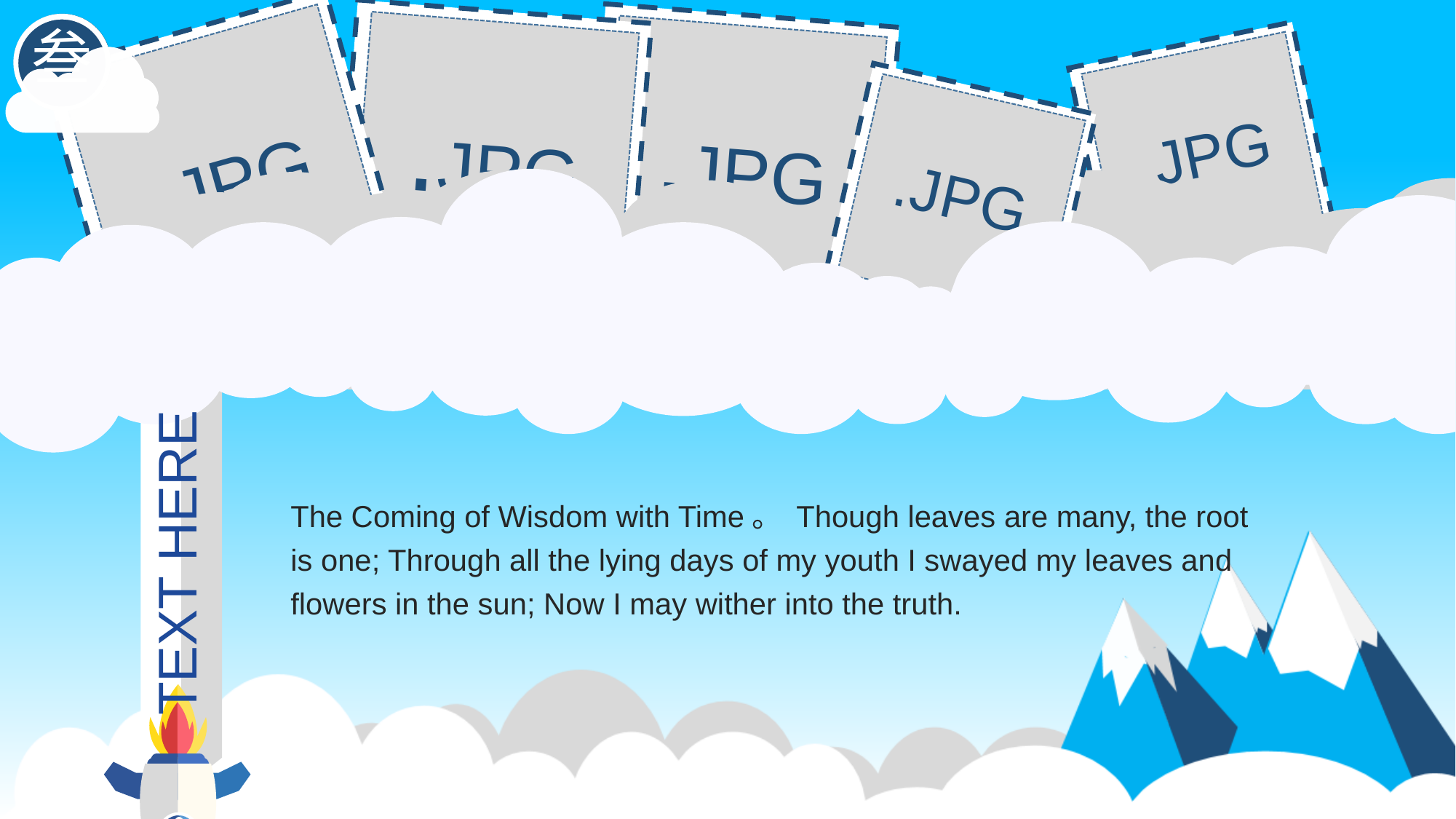

.JPG
叁

.JPG

.JPG

.JPG

.JPG

The Coming of Wisdom with Time。 Though leaves are many, the root is one; Through all the lying days of my youth I swayed my leaves and flowers in the sun; Now I may wither into the truth.
TEXT HERE